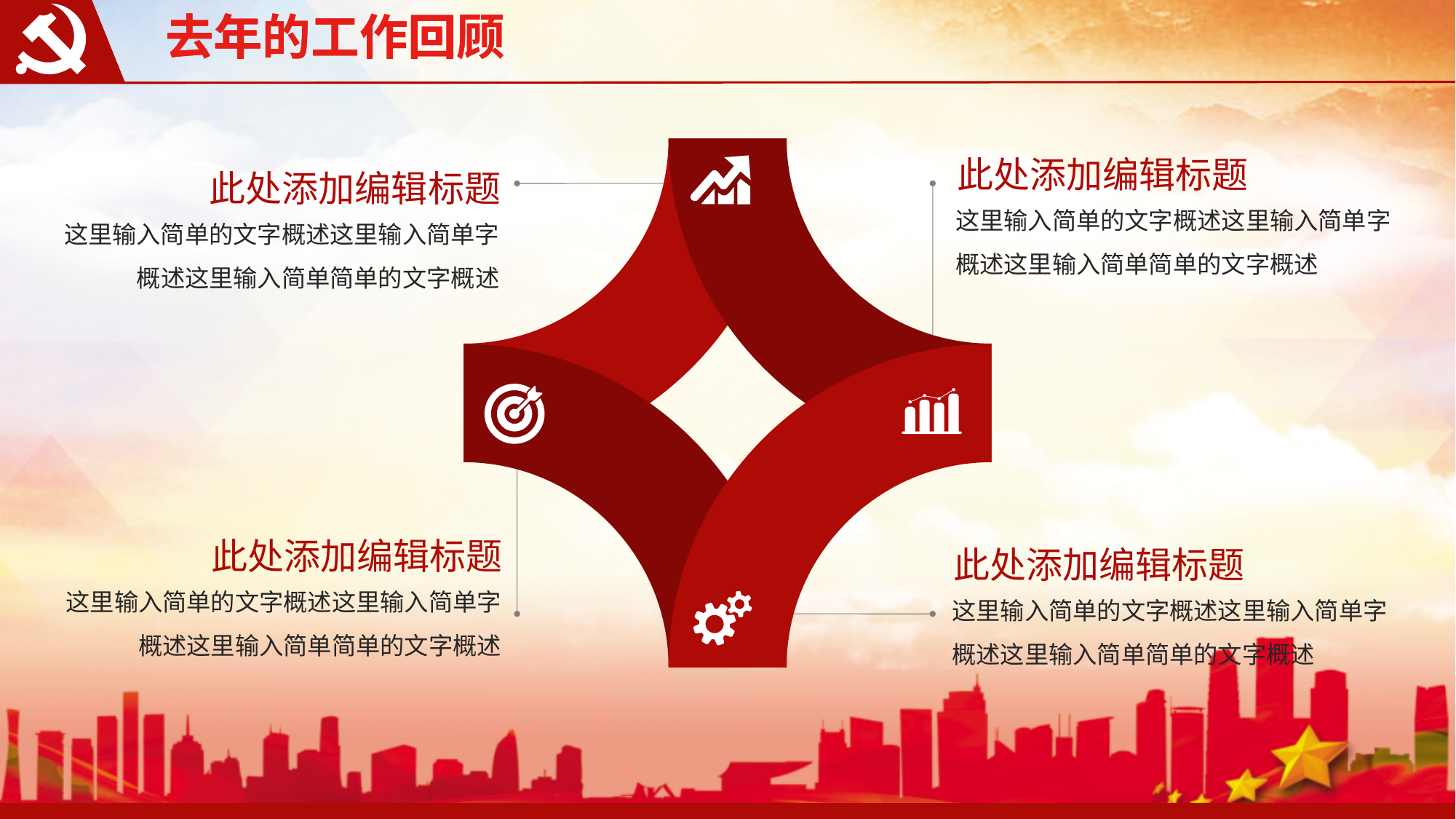

去年的工作回顾
去年的工作回顾

此处添加编辑标题
这里输入简单的文字概述这里输入简单字概述这里输入简单简单的文字概述
此处添加编辑标题
这里输入简单的文字概述这里输入简单字概述这里输入简单简单的文字概述
此处添加编辑标题
这里输入简单的文字概述这里输入简单字概述这里输入简单简单的文字概述
此处添加编辑标题
这里输入简单的文字概述这里输入简单字概述这里输入简单简单的文字概述